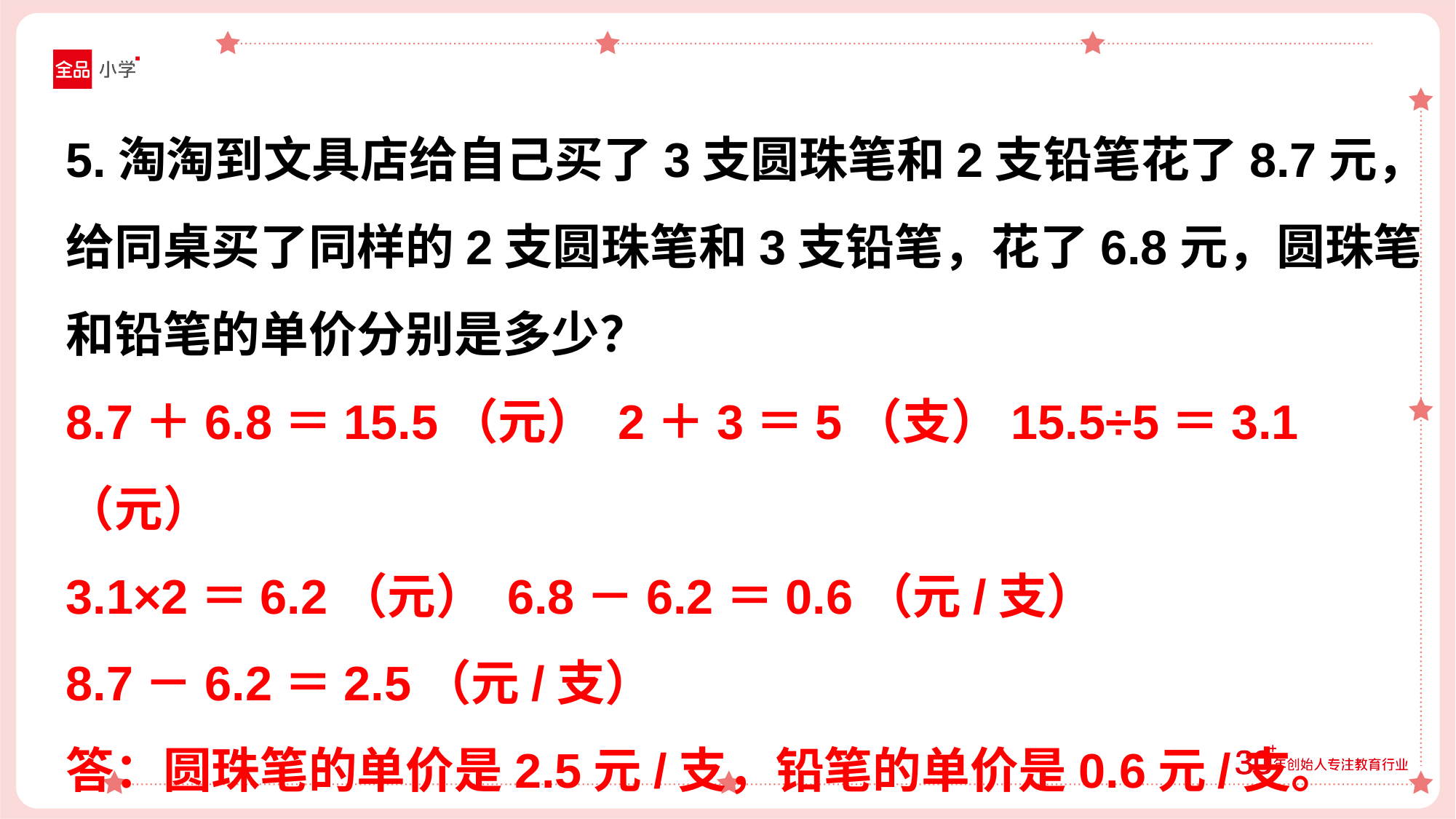

5.淘淘到文具店给自己买了3支圆珠笔和2支铅笔花了8.7元，给同桌买了同样的2支圆珠笔和3支铅笔，花了6.8元，圆珠笔和铅笔的单价分别是多少？
8.7＋6.8＝15.5（元） 2＋3＝5（支）15.5÷5＝3.1（元）
3.1×2＝6.2（元） 6.8－6.2＝0.6（元/支）
8.7－6.2＝2.5（元/支）
答：圆珠笔的单价是2.5元/支，铅笔的单价是0.6元/支。